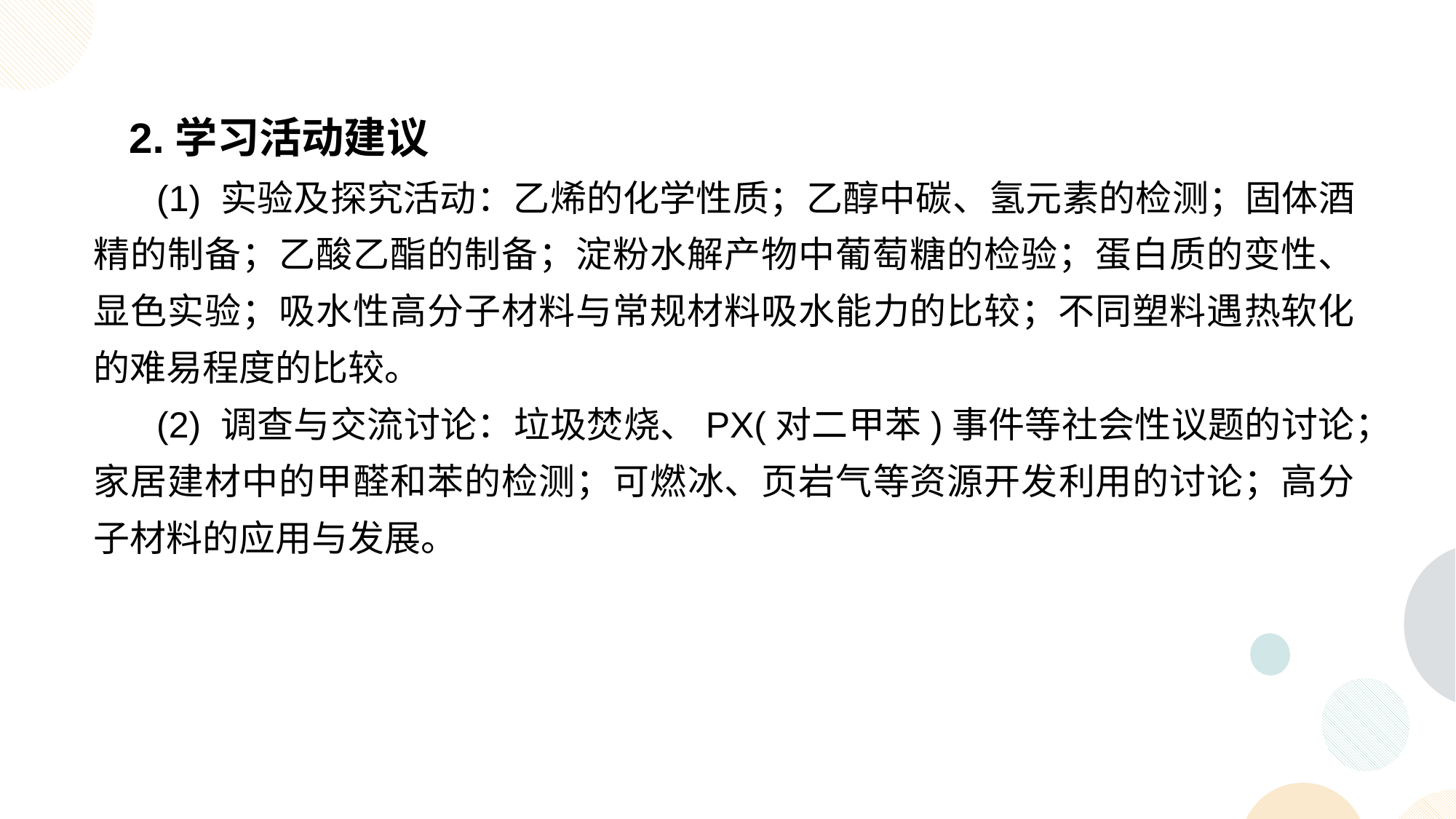

2.学习活动建议
(1) 实验及探究活动：乙烯的化学性质；乙醇中碳、氢元素的检测；固体酒精的制备；乙酸乙酯的制备；淀粉水解产物中葡萄糖的检验；蛋白质的变性、显色实验；吸水性高分子材料与常规材料吸水能力的比较；不同塑料遇热软化的难易程度的比较。
(2) 调查与交流讨论：垃圾焚烧、PX(对二甲苯)事件等社会性议题的讨论；家居建材中的甲醛和苯的检测；可燃冰、页岩气等资源开发利用的讨论；高分子材料的应用与发展。